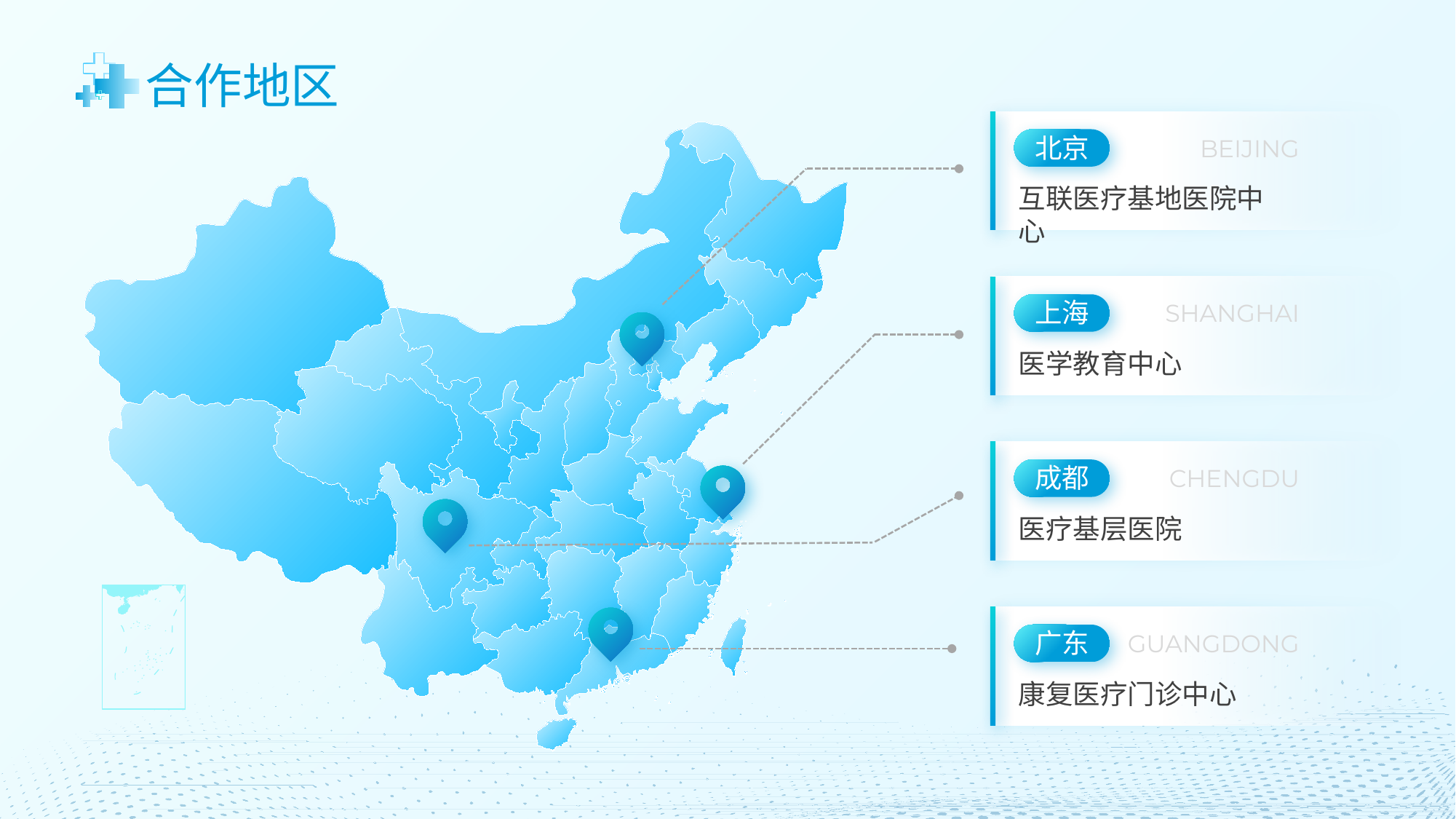

合作地区

北京
BEIJING

互联医疗基地医院中心

上海
SHANGHAI

医学教育中心

成都
CHENGDU

医疗基层医院

广东
GUANGDONG

康复医疗门诊中心